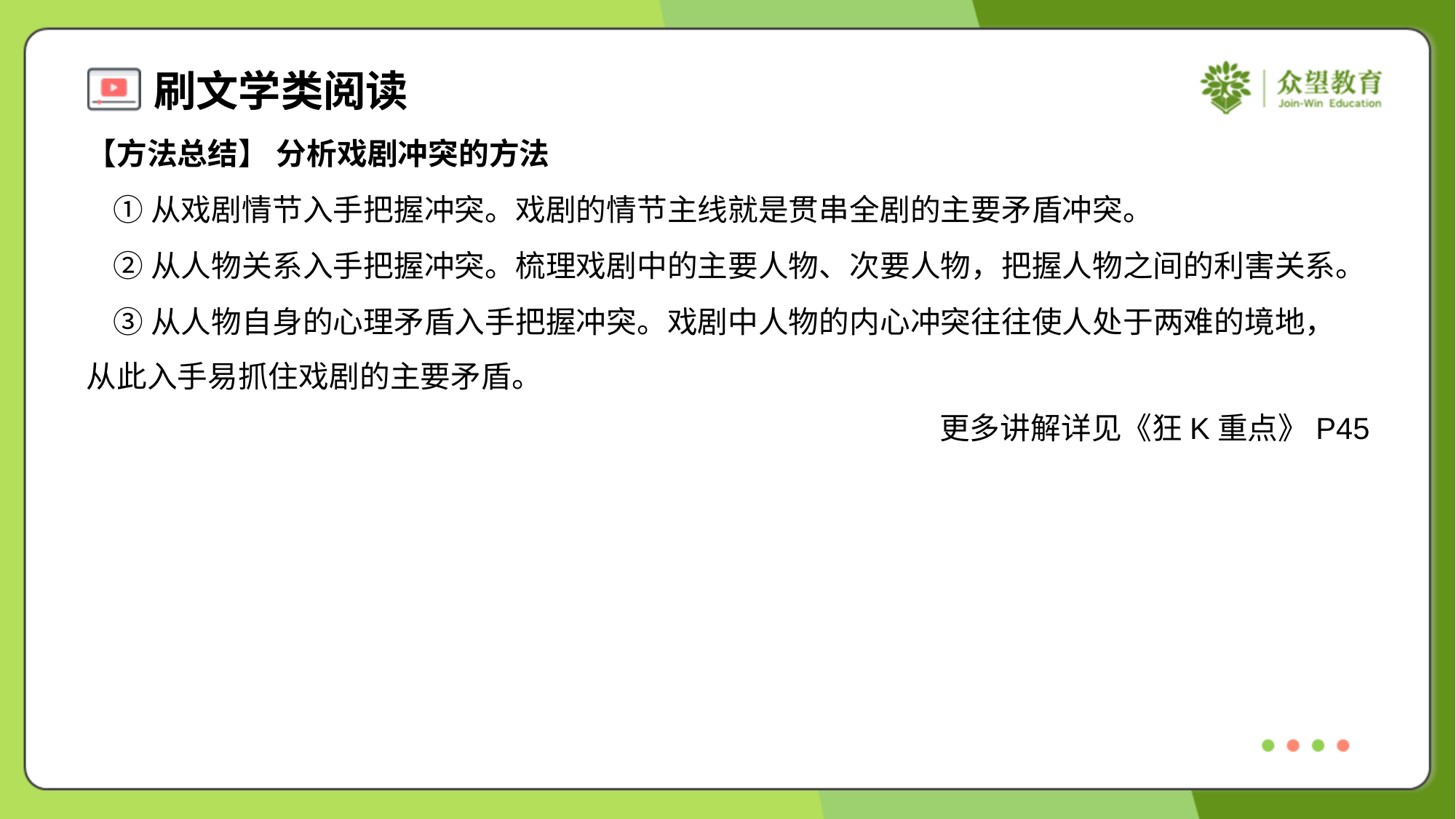

【方法总结】 分析戏剧冲突的方法
    ①从戏剧情节入手把握冲突。戏剧的情节主线就是贯串全剧的主要矛盾冲突。
    ②从人物关系入手把握冲突。梳理戏剧中的主要人物、次要人物，把握人物之间的利害关系。
    ③从人物自身的心理矛盾入手把握冲突。戏剧中人物的内心冲突往往使人处于两难的境地，
从此入手易抓住戏剧的主要矛盾。
    更多讲解详见《狂K重点》P45